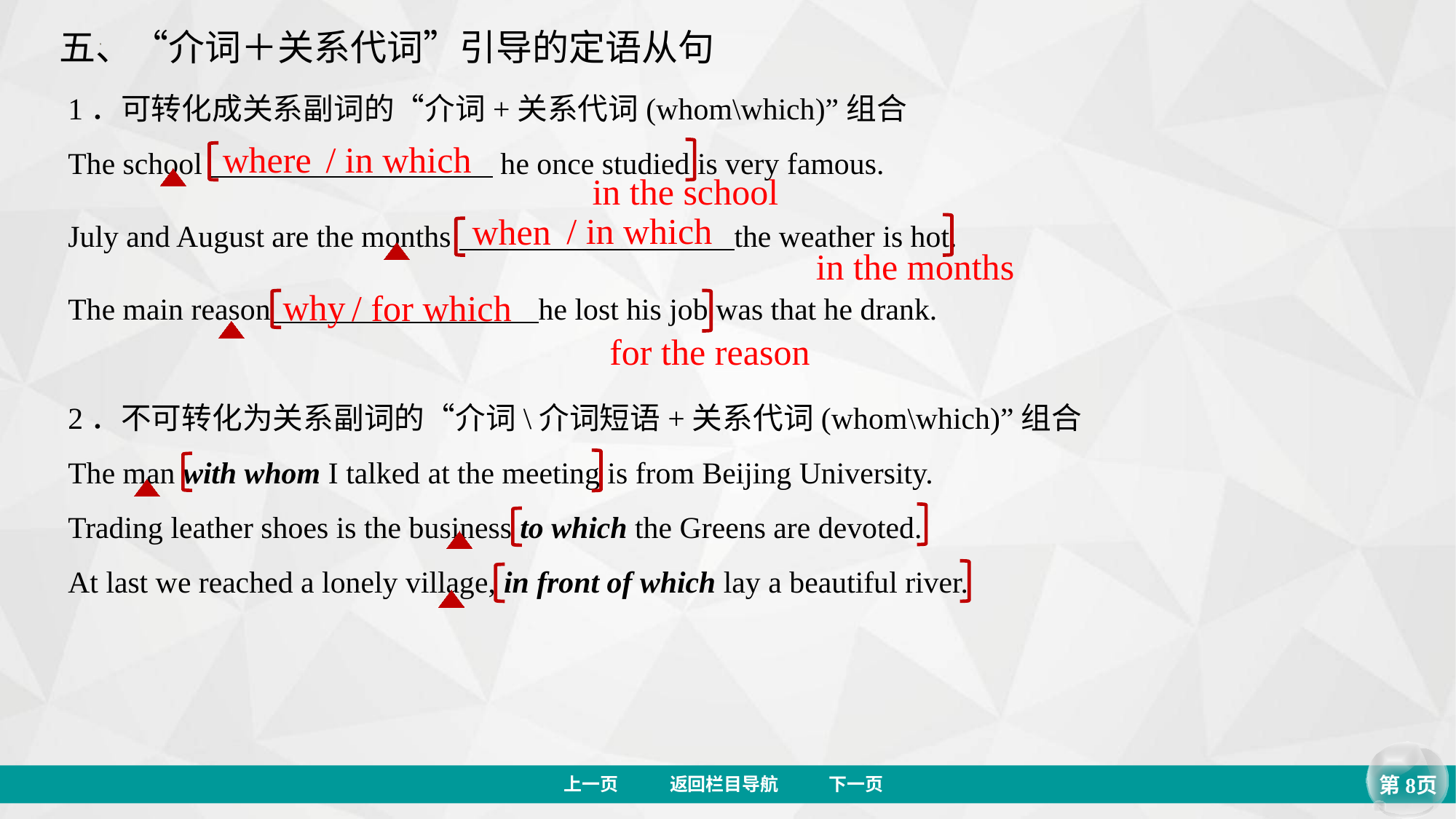

五、“介词＋关系代词”引导的定语从句

1．可转化成关系副词的“介词+关系代词(whom\which)”组合
The school                                       he once studied is very famous.

July and August are the months                                     the weather is hot.

The main reason                                   he lost his job was that he drank.
where
/ in which

in the school

/ in which
when

in the months

why
/ for which

for the reason
2．不可转化为关系副词的“介词\介词短语+关系代词(whom\which)”组合
The man with whom I talked at the meeting is from Beijing University.
Trading leather shoes is the business to which the Greens are devoted.
At last we reached a lonely village, in front of which lay a beautiful river.